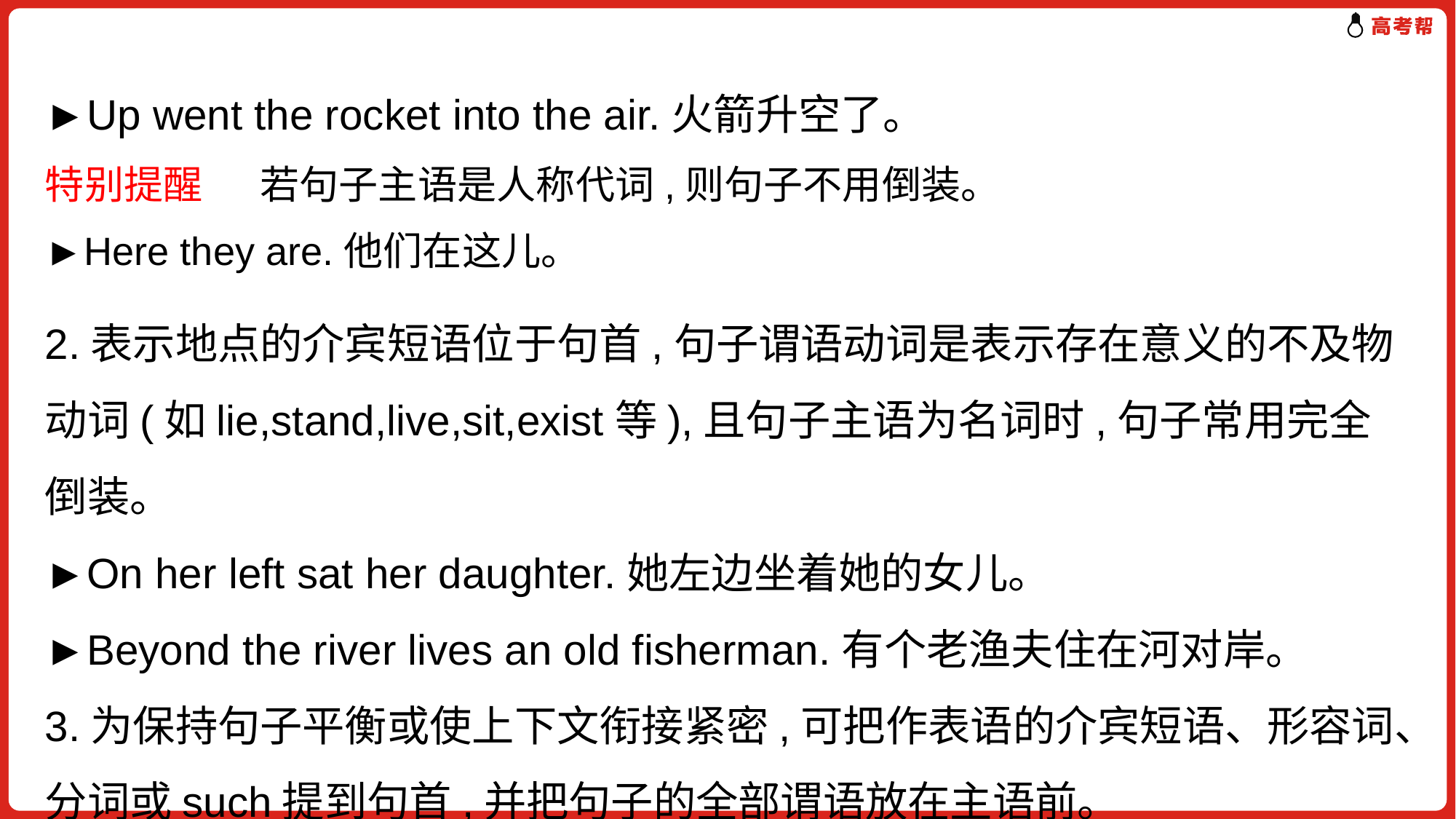

►Up went the rocket into the air.火箭升空了。

2.表示地点的介宾短语位于句首,句子谓语动词是表示存在意义的不及物动词(如lie,stand,live,sit,exist等),且句子主语为名词时,句子常用完全倒装。
►On her left sat her daughter.她左边坐着她的女儿。
►Beyond the river lives an old fisherman.有个老渔夫住在河对岸。
3.为保持句子平衡或使上下文衔接紧密,可把作表语的介宾短语、形容词、分词或such提到句首,并把句子的全部谓语放在主语前。
特别提醒　  若句子主语是人称代词,则句子不用倒装。
►Here they are.他们在这儿。